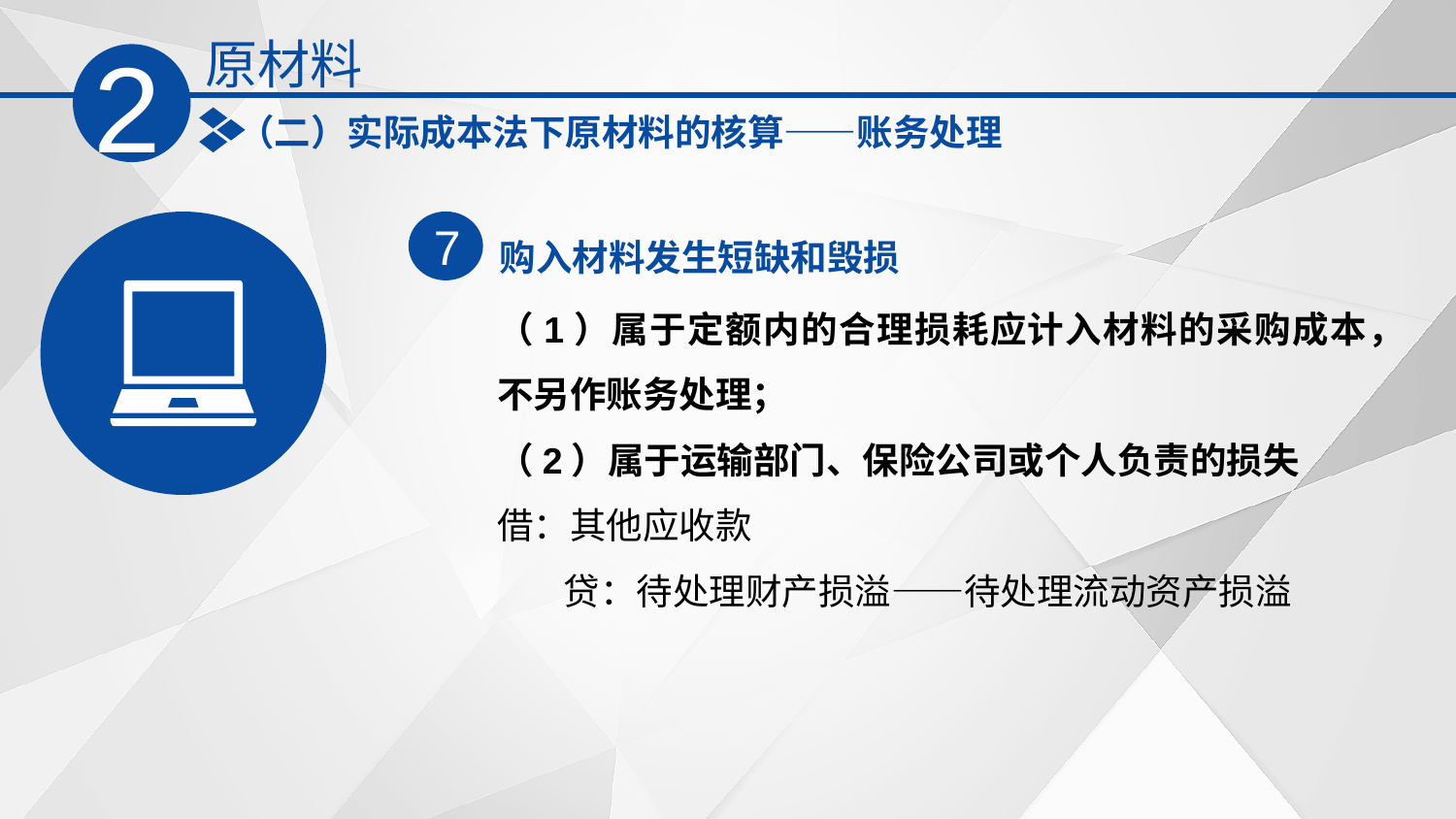

原材料
2

（二）实际成本法下原材料的核算——账务处理

购入材料发生短缺和毁损
7

（1）属于定额内的合理损耗应计入材料的采购成本，不另作账务处理；
（2）属于运输部门、保险公司或个人负责的损失
借：其他应收款
       贷：‌待处理财产损溢——待处理流动资产损溢